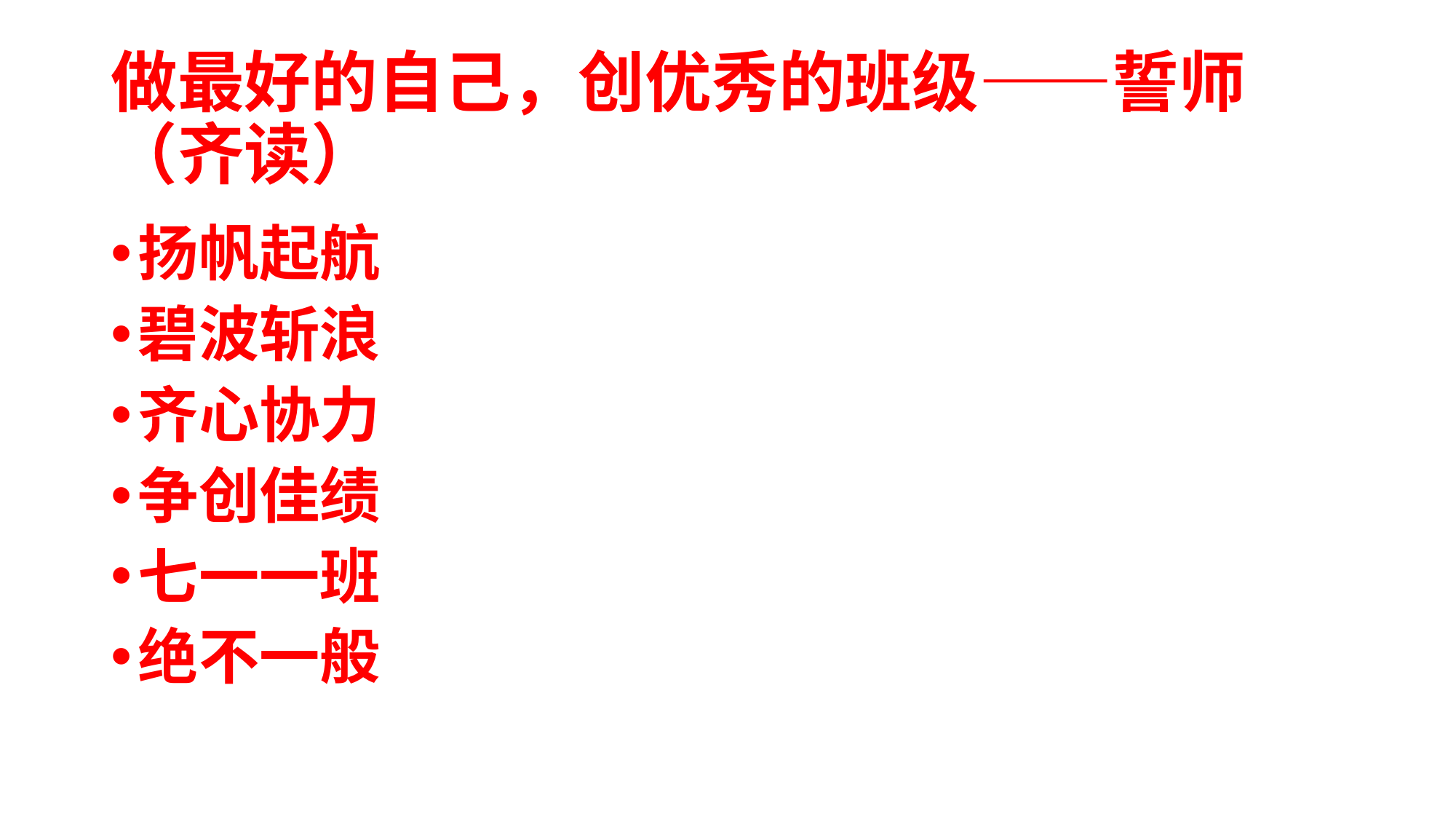

# 做最好的自己，创优秀的班级——誓师（齐读）
扬帆起航
碧波斩浪
齐心协力
争创佳绩
七一一班
绝不一般